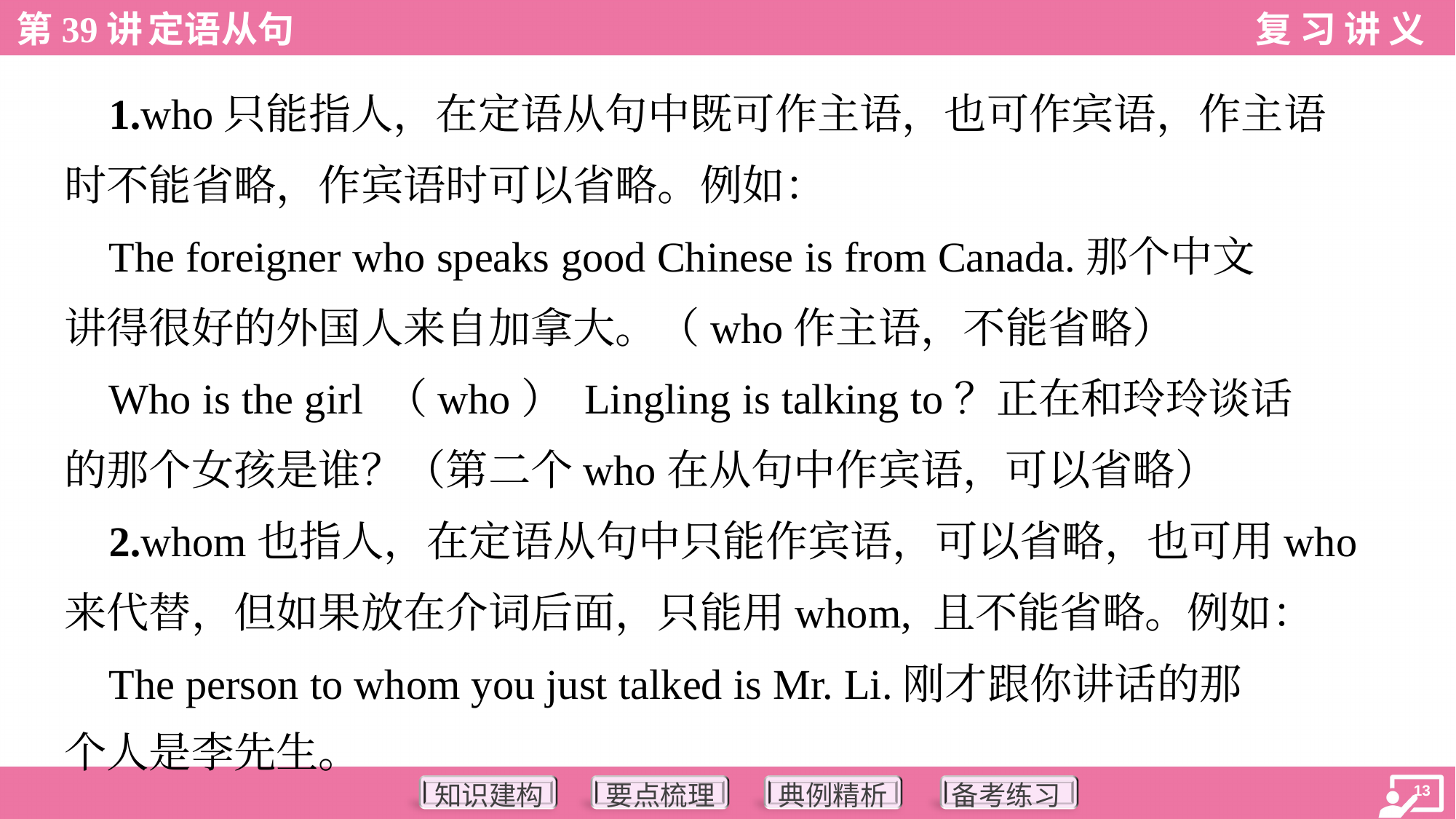

1.who只能指人，在定语从句中既可作主语，也可作宾语，作主语
时不能省略，作宾语时可以省略。例如：
    The foreigner who speaks good Chinese is from Canada.那个中文
讲得很好的外国人来自加拿大。（who作主语，不能省略）
    Who is the girl （who） Lingling is talking to？正在和玲玲谈话
的那个女孩是谁？（第二个who在从句中作宾语，可以省略）
    2.whom也指人，在定语从句中只能作宾语，可以省略，也可用who
来代替，但如果放在介词后面，只能用whom, 且不能省略。例如：
    The person to whom you just talked is Mr. Li.刚才跟你讲话的那
个人是李先生。